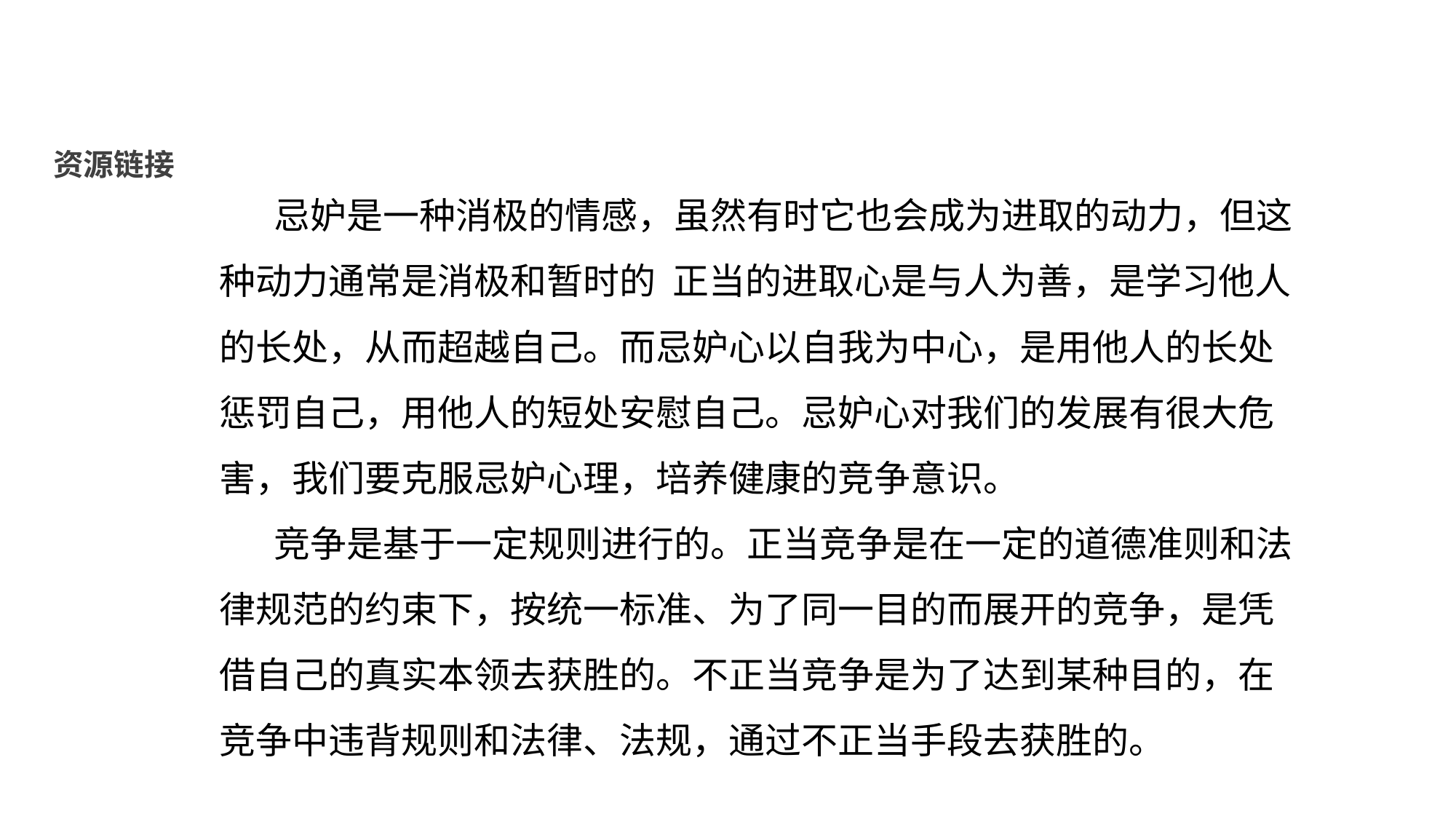

资源链接
忌妒是一种消极的情感，虽然有时它也会成为进取的动力，但这种动力通常是消极和暂时的  正当的进取心是与人为善，是学习他人的长处，从而超越自己。而忌妒心以自我为中心，是用他人的长处惩罚自己，用他人的短处安慰自己。忌妒心对我们的发展有很大危害，我们要克服忌妒心理，培养健康的竞争意识。
竞争是基于一定规则进行的。正当竞争是在一定的道德准则和法律规范的约束下，按统一标准、为了同一目的而展开的竞争，是凭借自己的真实本领去获胜的。不正当竞争是为了达到某种目的，在竞争中违背规则和法律、法规，通过不正当手段去获胜的。